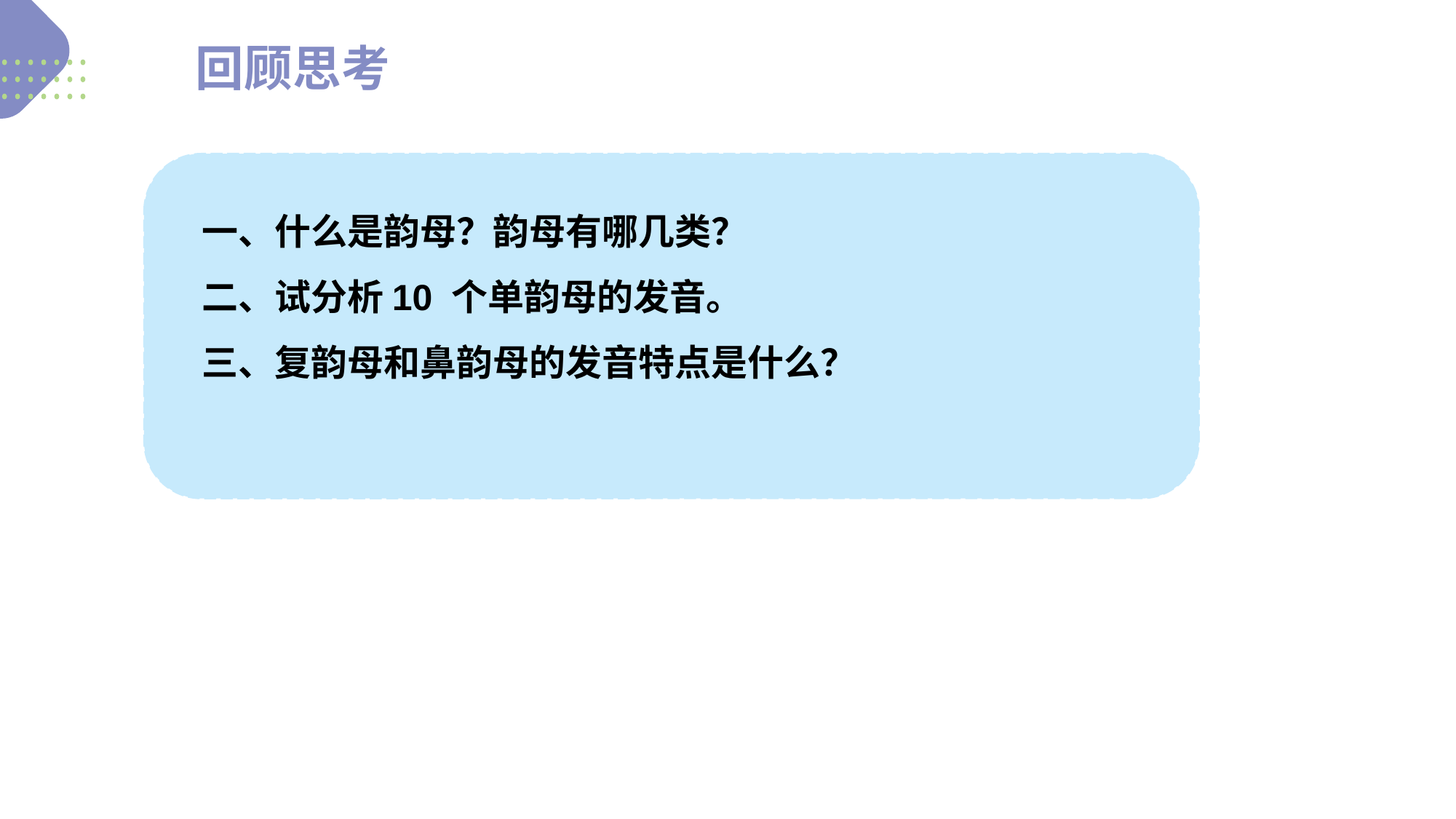

回顾思考

一、什么是韵母？韵母有哪几类？
二、试分析10 个单韵母的发音。
三、复韵母和鼻韵母的发音特点是什么？